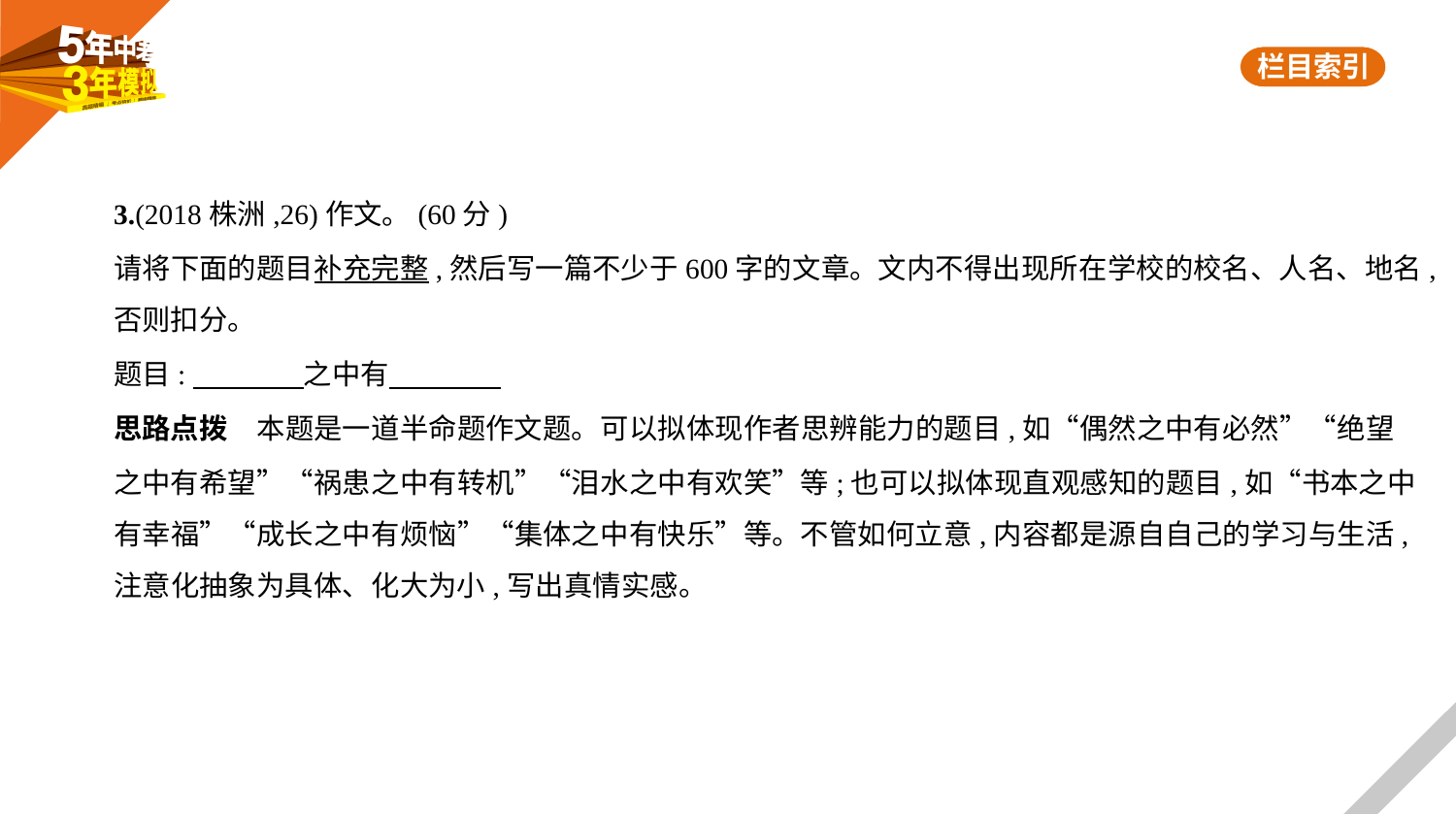

3.(2018株洲,26)作文。(60分)
请将下面的题目补充完整,然后写一篇不少于600字的文章。文内不得出现所在学校的校名、人名、地名,
否则扣分。
题目:　　　    之中有
思路点拨　本题是一道半命题作文题。可以拟体现作者思辨能力的题目,如“偶然之中有必然”“绝望
之中有希望”“祸患之中有转机”“泪水之中有欢笑”等;也可以拟体现直观感知的题目,如“书本之中
有幸福”“成长之中有烦恼”“集体之中有快乐”等。不管如何立意,内容都是源自自己的学习与生活,
注意化抽象为具体、化大为小,写出真情实感。